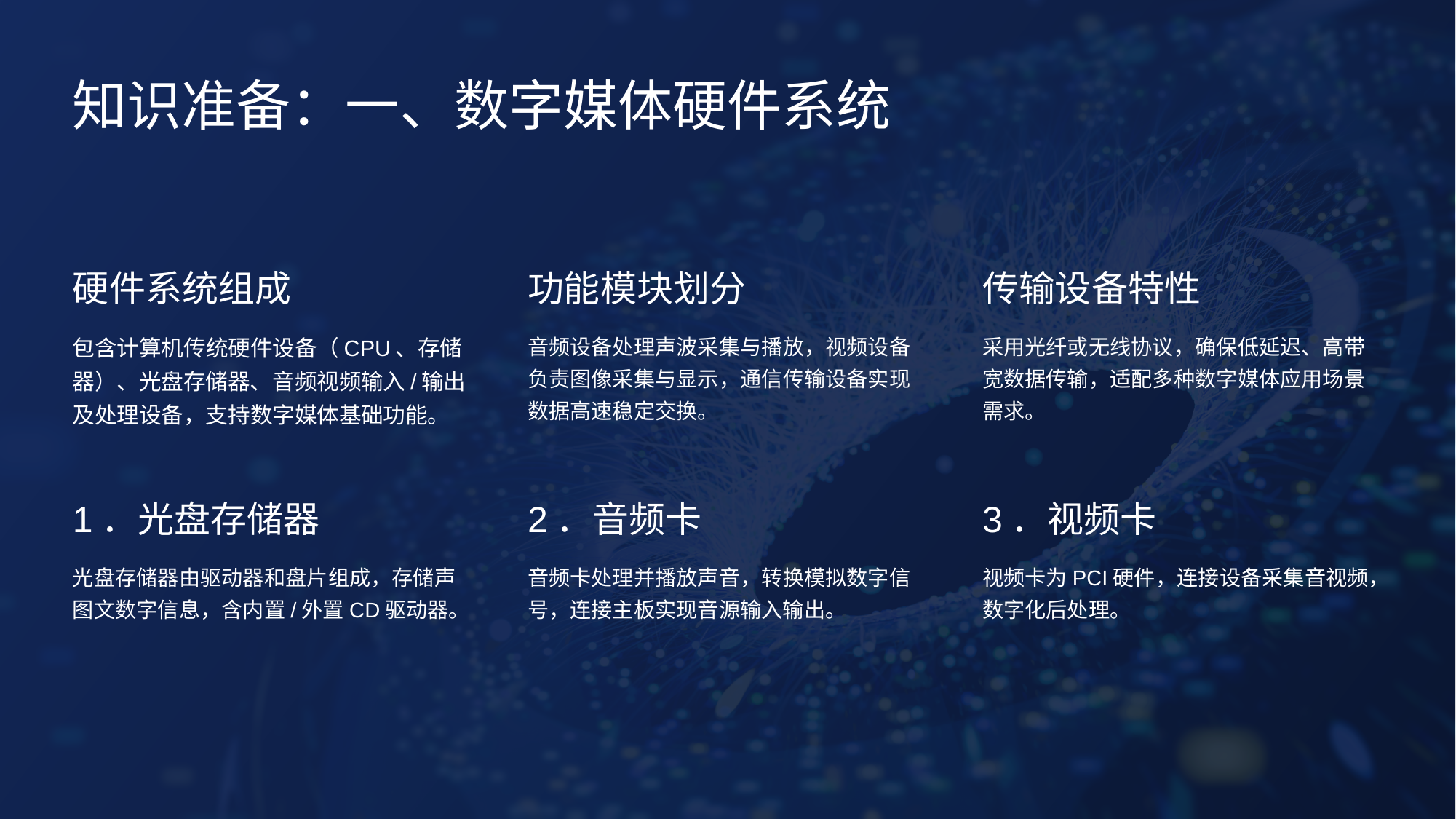

知识准备：一、数字媒体硬件系统
硬件系统组成
功能模块划分
传输设备特性
包含计算机传统硬件设备（CPU、存储器）、光盘存储器、音频视频输入/输出及处理设备，支持数字媒体基础功能。
音频设备处理声波采集与播放，视频设备负责图像采集与显示，通信传输设备实现数据高速稳定交换。
采用光纤或无线协议，确保低延迟、高带宽数据传输，适配多种数字媒体应用场景需求。
1．光盘存储器
2．音频卡
3．视频卡
光盘存储器由驱动器和盘片组成，存储声图文数字信息，含内置/外置CD驱动器。
音频卡处理并播放声音，转换模拟数字信号，连接主板实现音源输入输出。
视频卡为PCI硬件，连接设备采集音视频，数字化后处理。